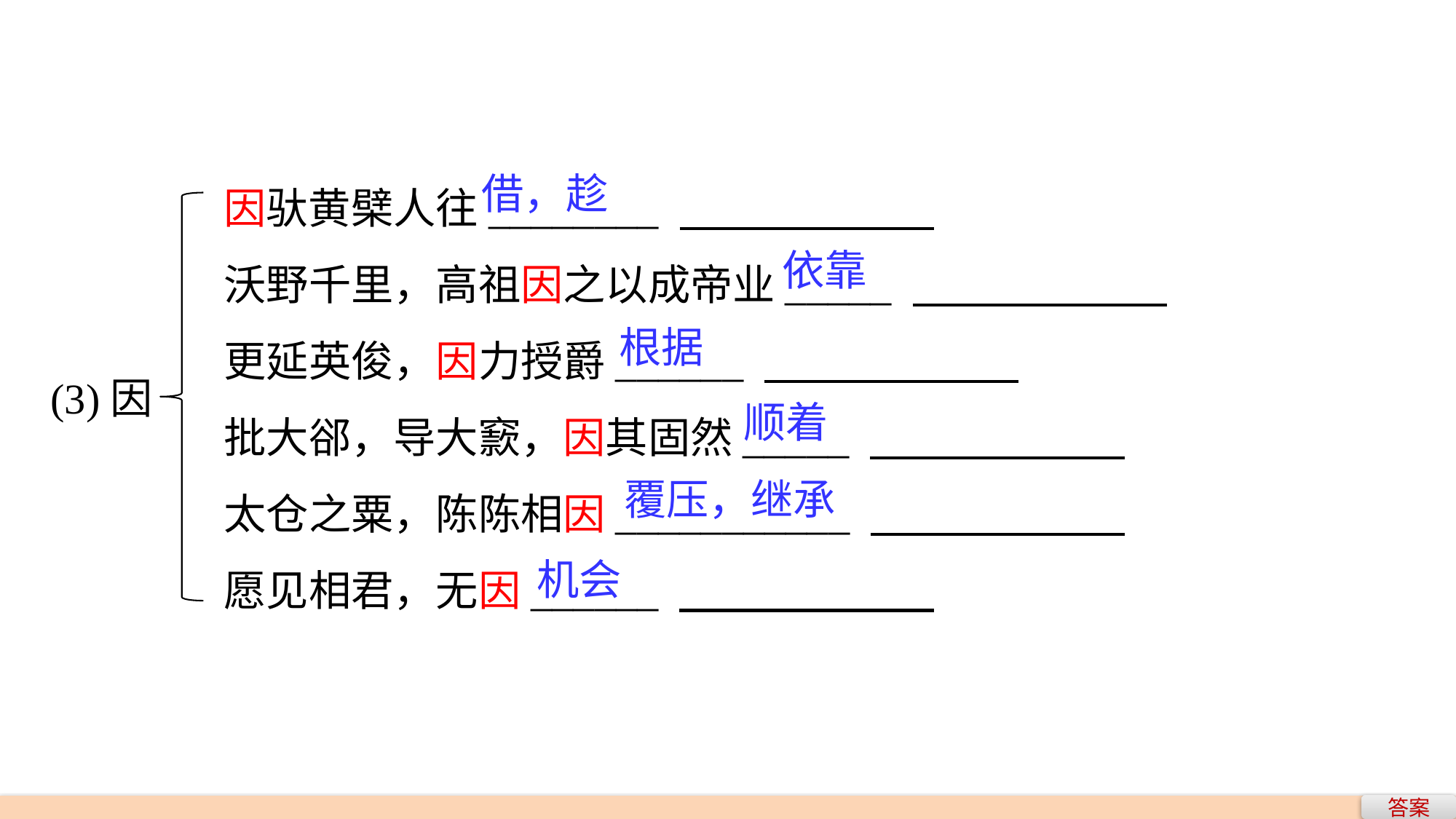

因驮黄檗人往________
沃野千里，高祖因之以成帝业_____
更延英俊，因力授爵______
批大郤，导大窾，因其固然_____
太仓之粟，陈陈相因___________
愿见相君，无因______
借，趁

依靠
根据
(3)因
顺着
覆压，继承
机会
答案